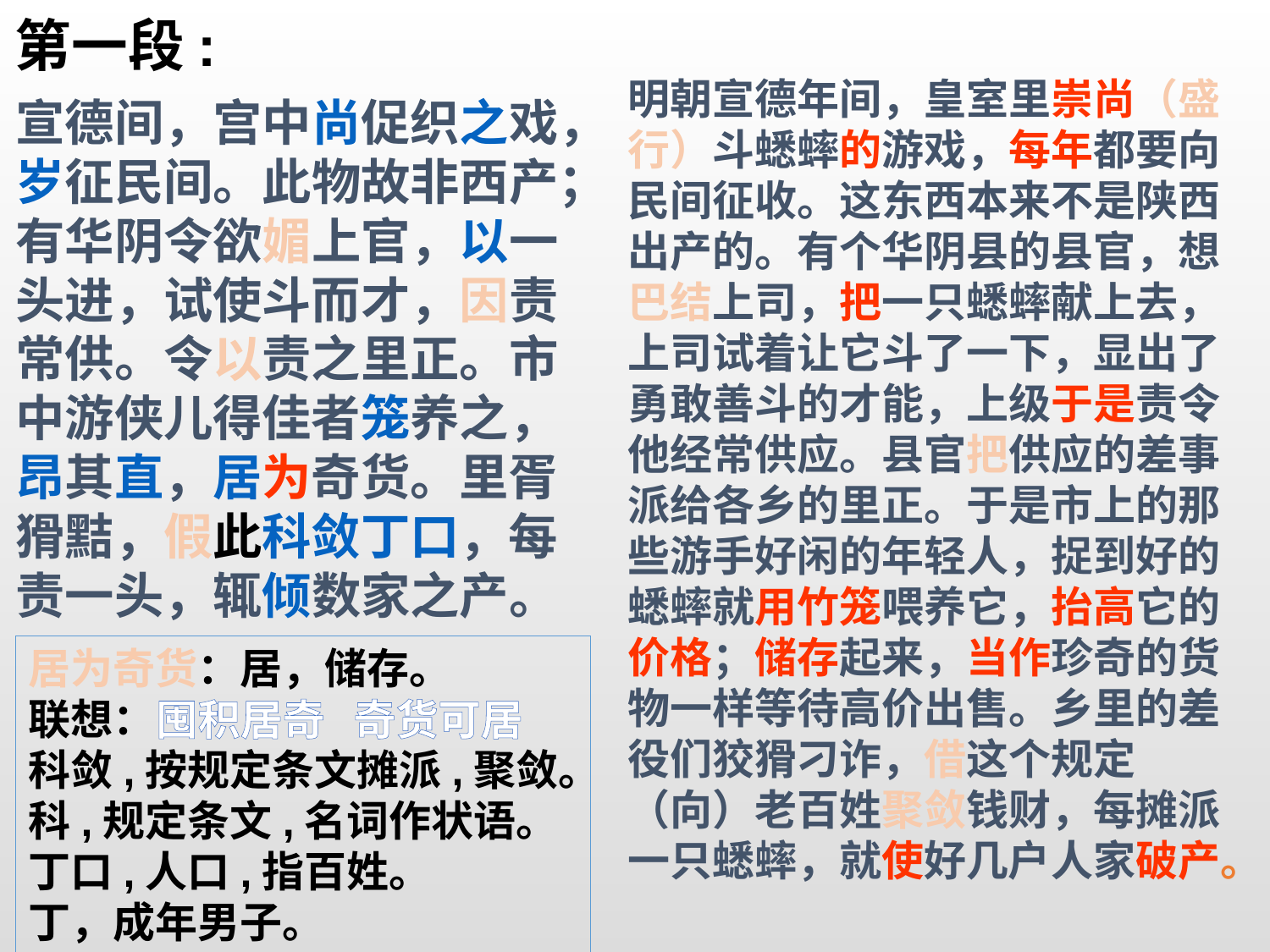

第一段:
明朝宣德年间，皇室里崇尚（盛行）斗蟋蟀的游戏，每年都要向民间征收。这东西本来不是陕西出产的。有个华阴县的县官，想巴结上司，把一只蟋蟀献上去，上司试着让它斗了一下，显出了勇敢善斗的才能，上级于是责令他经常供应。县官把供应的差事派给各乡的里正。于是市上的那些游手好闲的年轻人，捉到好的蟋蟀就用竹笼喂养它，抬高它的价格；储存起来，当作珍奇的货物一样等待高价出售。乡里的差役们狡猾刁诈，借这个规定（向）老百姓聚敛钱财，每摊派一只蟋蟀，就使好几户人家破产。
宣德间，宫中尚促织之戏，岁征民间。此物故非西产；有华阴令欲媚上官，以一头进，试使斗而才，因责常供。令以责之里正。市中游侠儿得佳者笼养之，昂其直，居为奇货。里胥猾黠，假此科敛丁口，每责一头，辄倾数家之产。
居为奇货：居，储存。
联想：囤积居奇   奇货可居
科敛,按规定条文摊派,聚敛。科,规定条文,名词作状语。
丁口,人口,指百姓。
丁，成年男子。